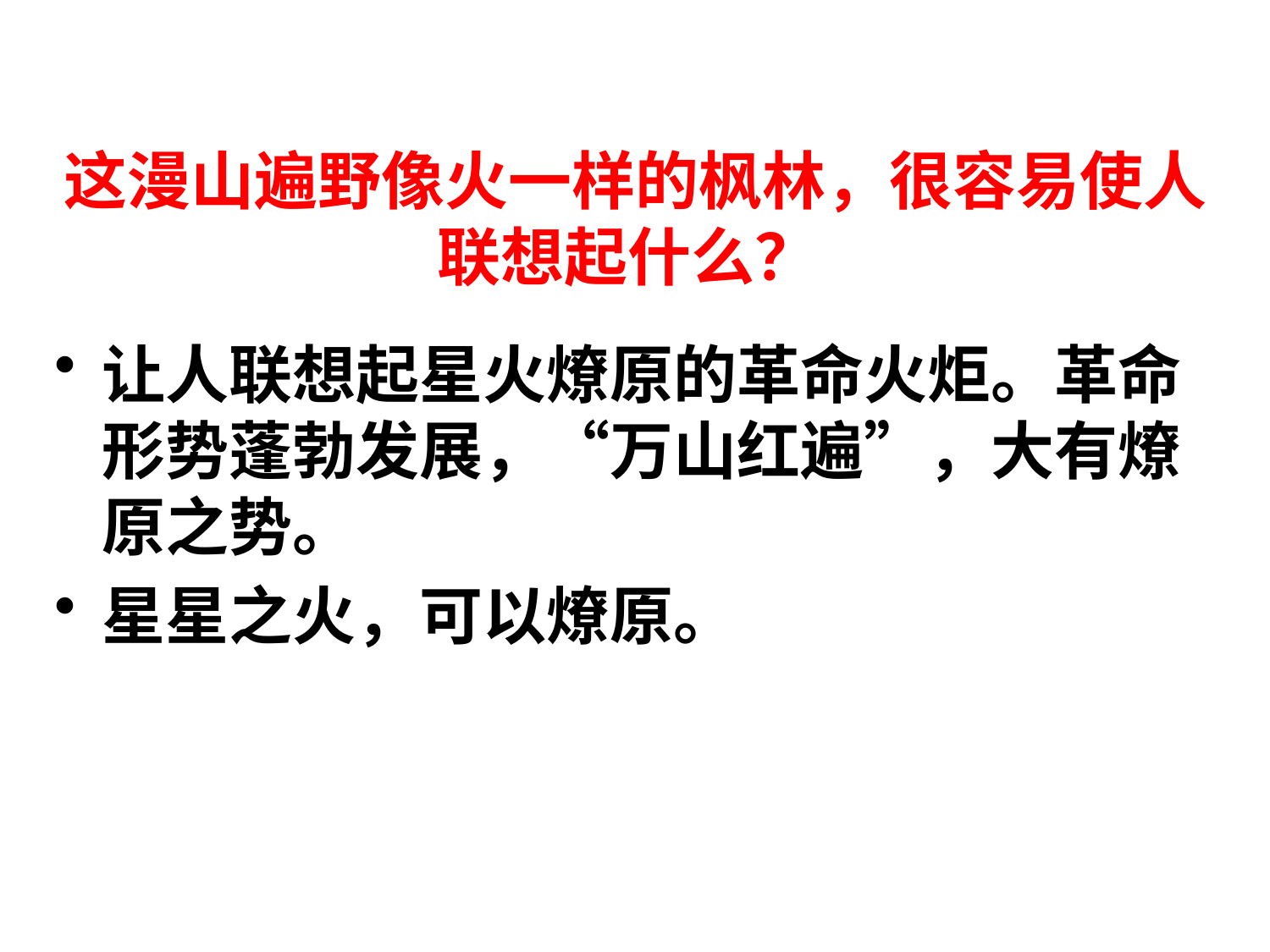

# 这漫山遍野像火一样的枫林，很容易使人联想起什么？
让人联想起星火燎原的革命火炬。革命形势蓬勃发展，“万山红遍”，大有燎原之势。
星星之火，可以燎原。